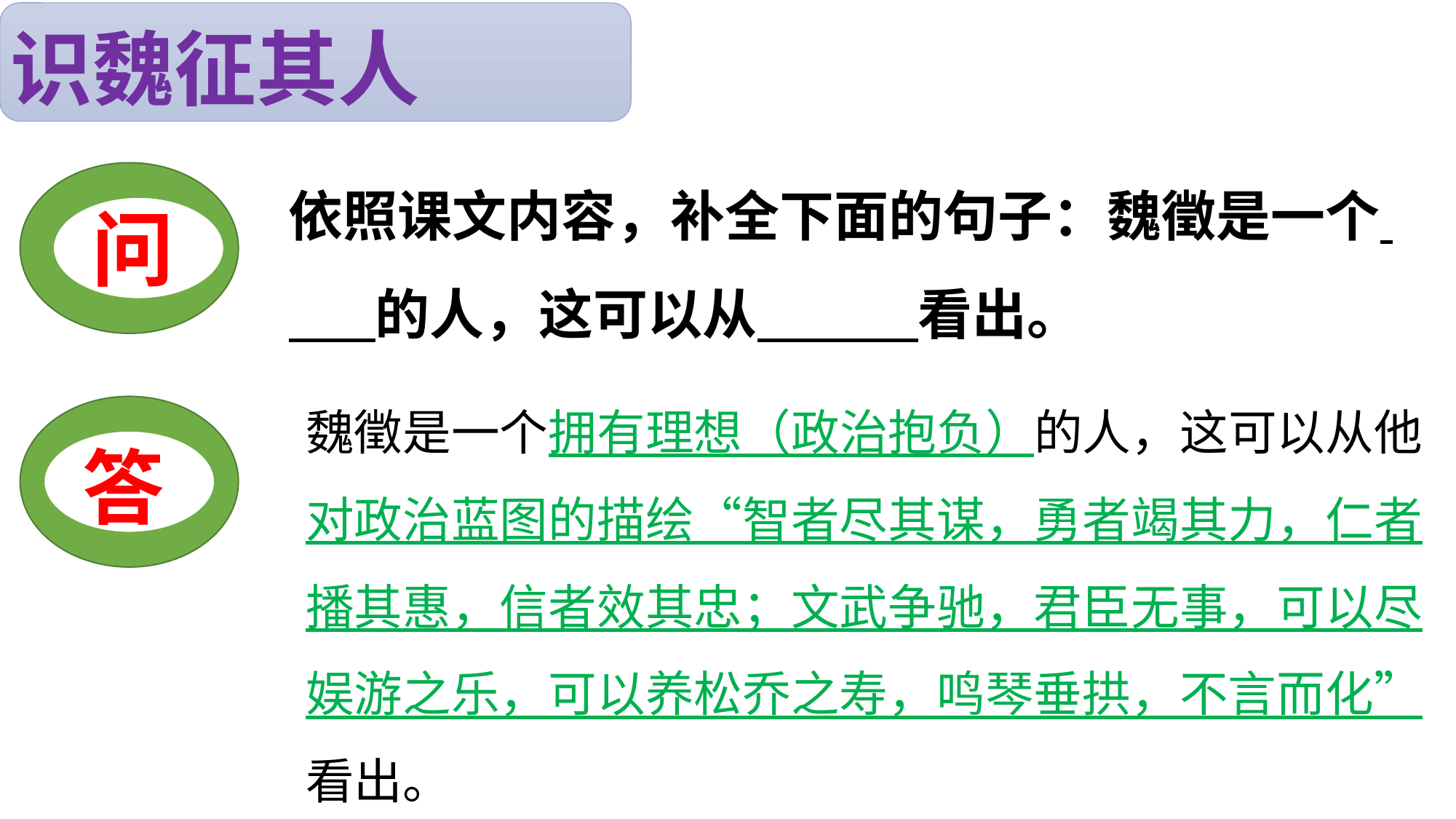

识魏征其人
依照课文内容，补全下面的句子：魏徵是一个         的人，这可以从             看出。

问

魏徵是一个拥有理想（政治抱负）的人，这可以从他对政治蓝图的描绘“智者尽其谋，勇者竭其力，仁者播其惠，信者效其忠；文武争驰，君臣无事，可以尽娱游之乐，可以养松乔之寿，鸣琴垂拱，不言而化”看出。

答
答